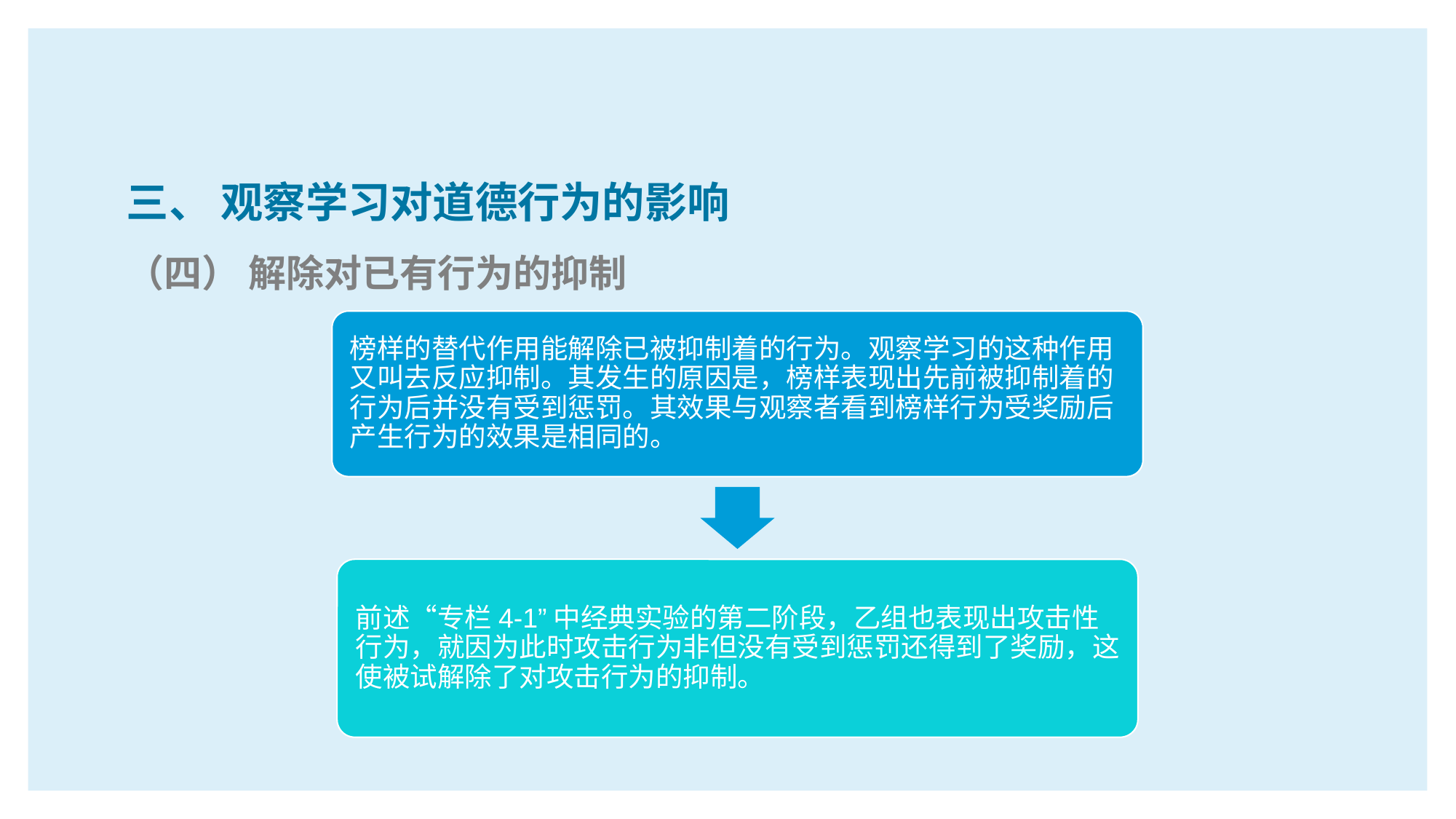

三、 观察学习对道德行为的影响
（四） 解除对已有行为的抑制

榜样的替代作用能解除已被抑制着的行为。观察学习的这种作用又叫去反应抑制。其发生的原因是，榜样表现出先前被抑制着的行为后并没有受到惩罚。其效果与观察者看到榜样行为受奖励后产生行为的效果是相同的。

前述“专栏4-1”中经典实验的第二阶段，乙组也表现出攻击性行为，就因为此时攻击行为非但没有受到惩罚还得到了奖励，这使被试解除了对攻击行为的抑制。